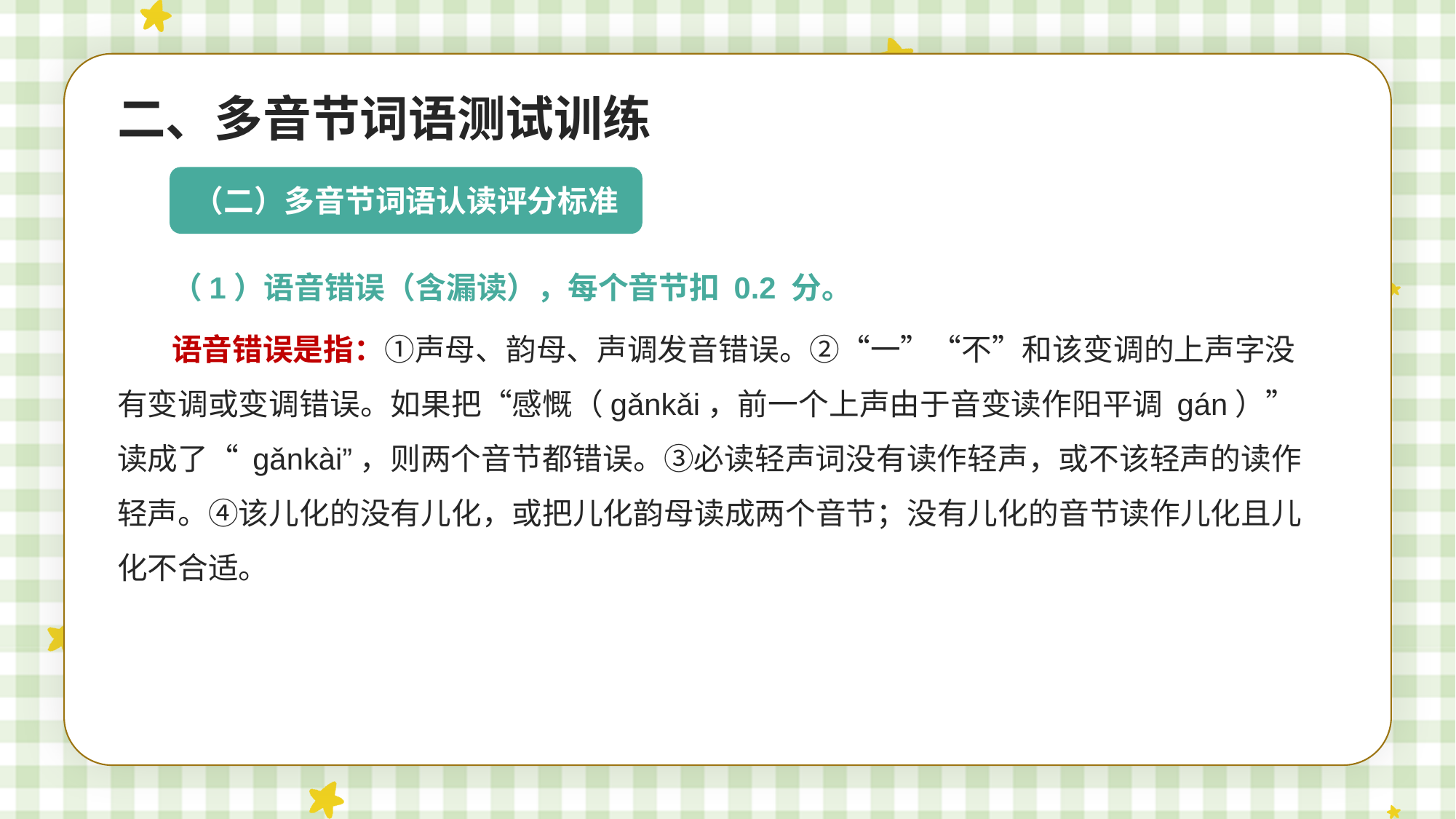

二、多音节词语测试训练
（二）多音节词语认读评分标准
（1）语音错误（含漏读），每个音节扣 0.2 分。
语音错误是指：①声母、韵母、声调发音错误。②“一”“不”和该变调的上声字没有变调或变调错误。如果把“感慨（ɡǎnkǎi，前一个上声由于音变读作阳平调 ɡán）”读成了“ ɡǎnkài”，则两个音节都错误。③必读轻声词没有读作轻声，或不该轻声的读作轻声。④该儿化的没有儿化，或把儿化韵母读成两个音节；没有儿化的音节读作儿化且儿化不合适。